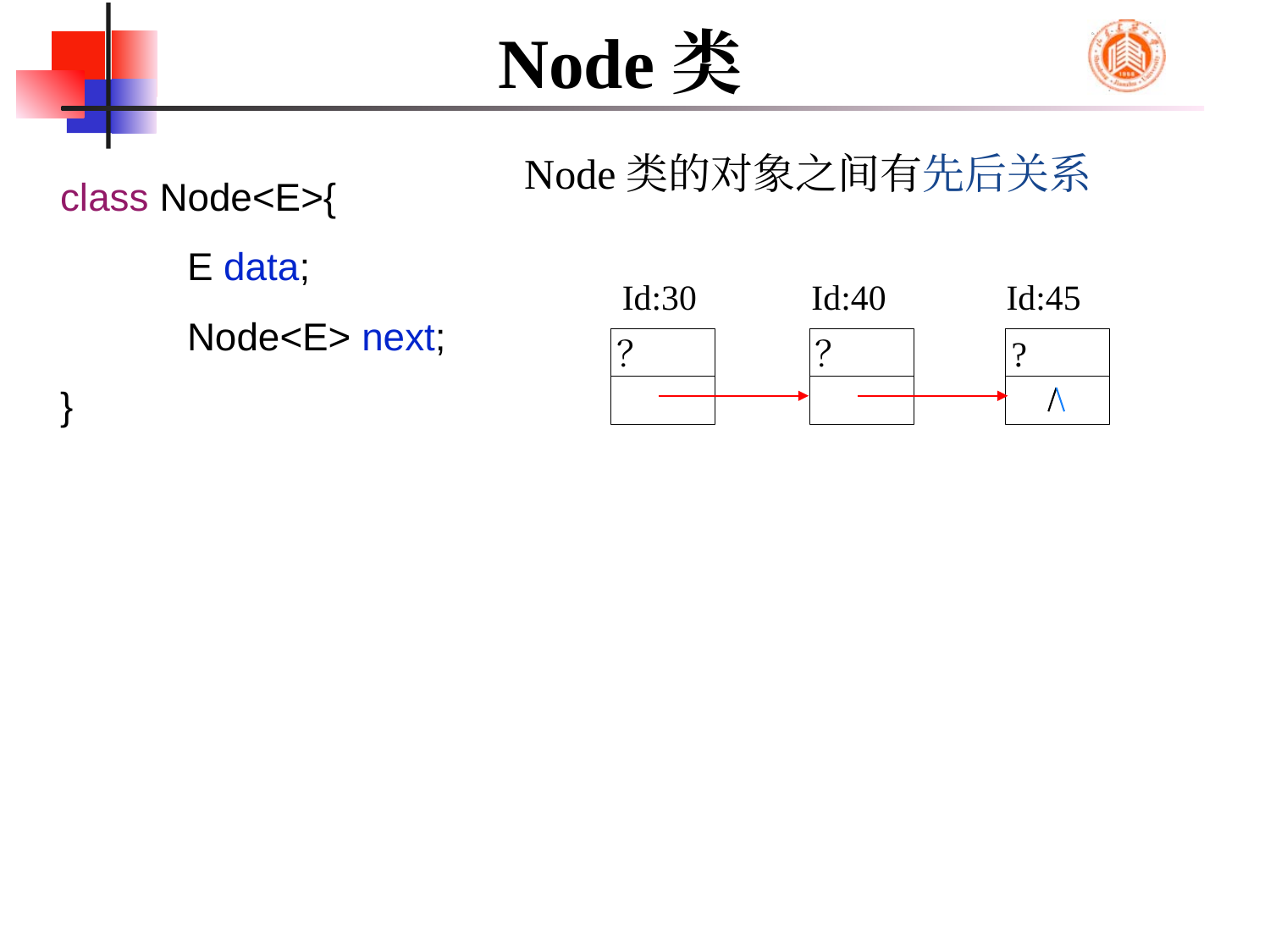

# Node类
Node类的对象之间有先后关系
class Node<E>{
	E data;
	Node<E> next;
}
Id:30

？

Id:40

？

Id:45

?